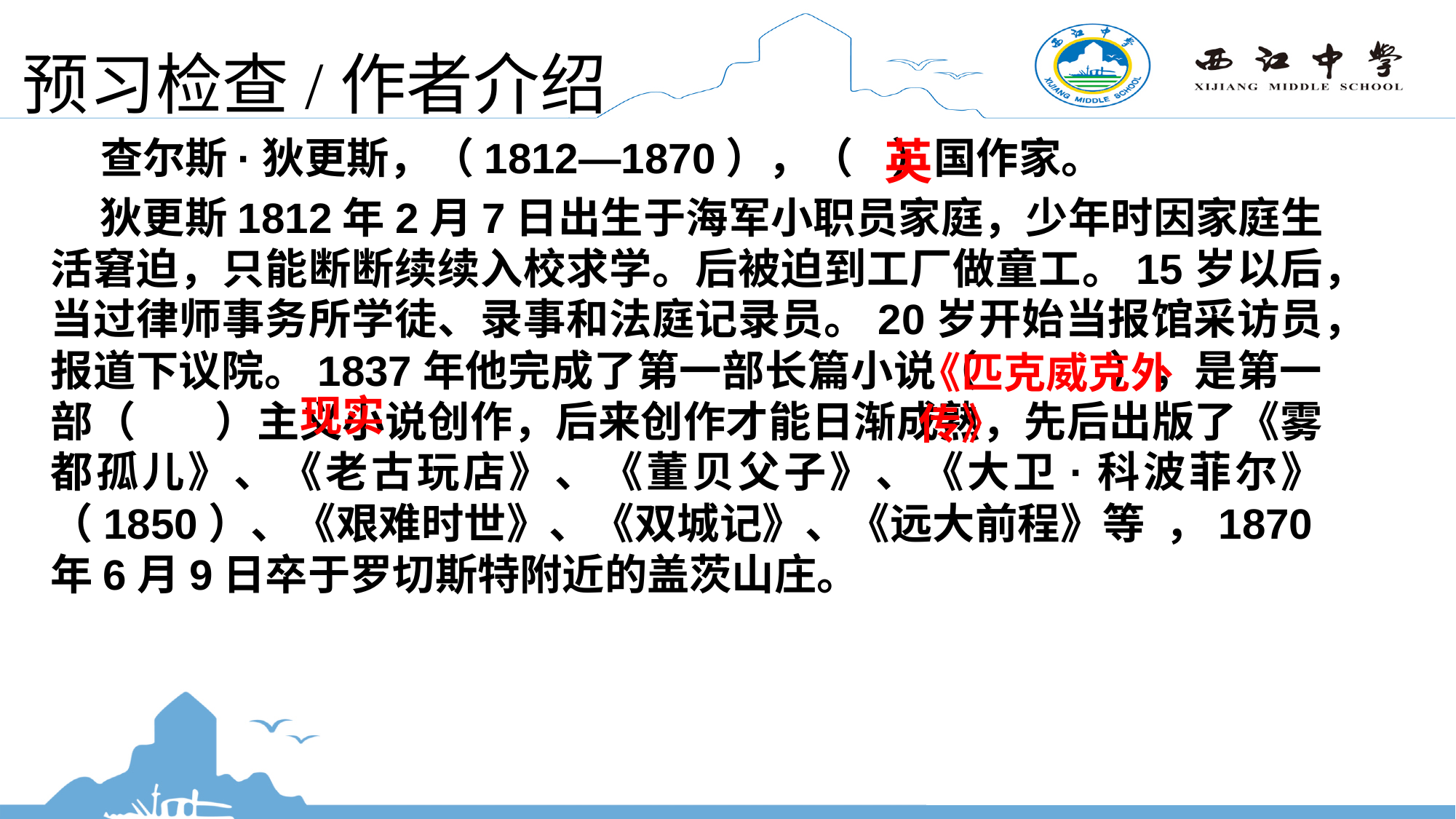

# 预习检查/作者介绍
英
       查尔斯·狄更斯，（1812—1870），（    ）国作家。
    狄更斯1812年2月7日出生于海军小职员家庭，少年时因家庭生活窘迫，只能断断续续入校求学。后被迫到工厂做童工。15岁以后，当过律师事务所学徒、录事和法庭记录员。20岁开始当报馆采访员，报道下议院。1837年他完成了第一部长篇小说（             ），是第一部（        ）主义小说创作，后来创作才能日渐成熟，先后出版了《雾都孤儿》、《老古玩店》、《董贝父子》、《大卫·科波菲尔》（1850）、《艰难时世》、《双城记》、《远大前程》等  ，1870年6月9日卒于罗切斯特附近的盖茨山庄。

《匹克威克外传》
现实